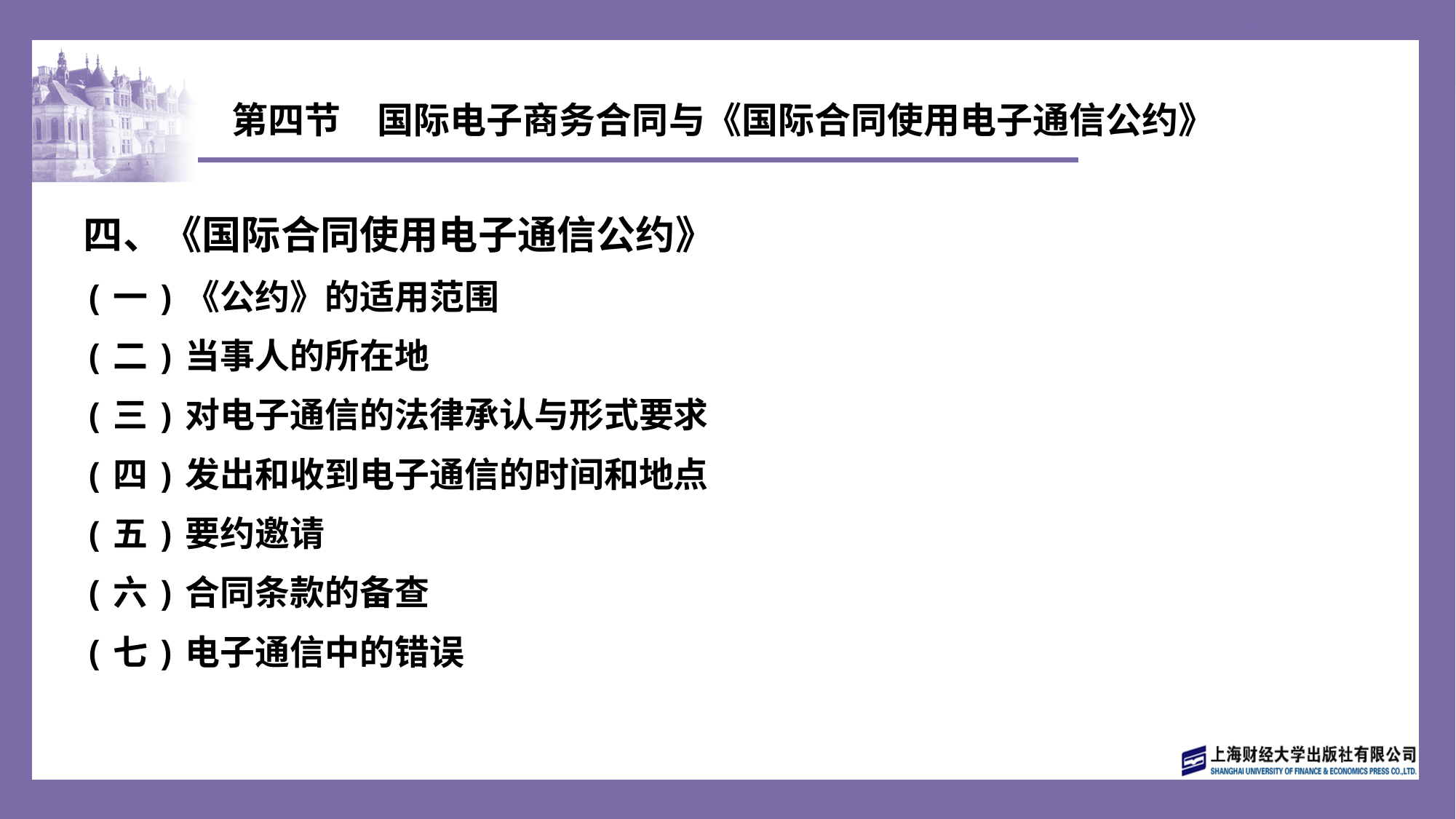

# 第四节　国际电子商务合同与《国际合同使用电子通信公约》
四、《国际合同使用电子通信公约》
(一)《公约》的适用范围
(二)当事人的所在地
(三)对电子通信的法律承认与形式要求
(四)发出和收到电子通信的时间和地点
(五)要约邀请
(六)合同条款的备查
(七)电子通信中的错误